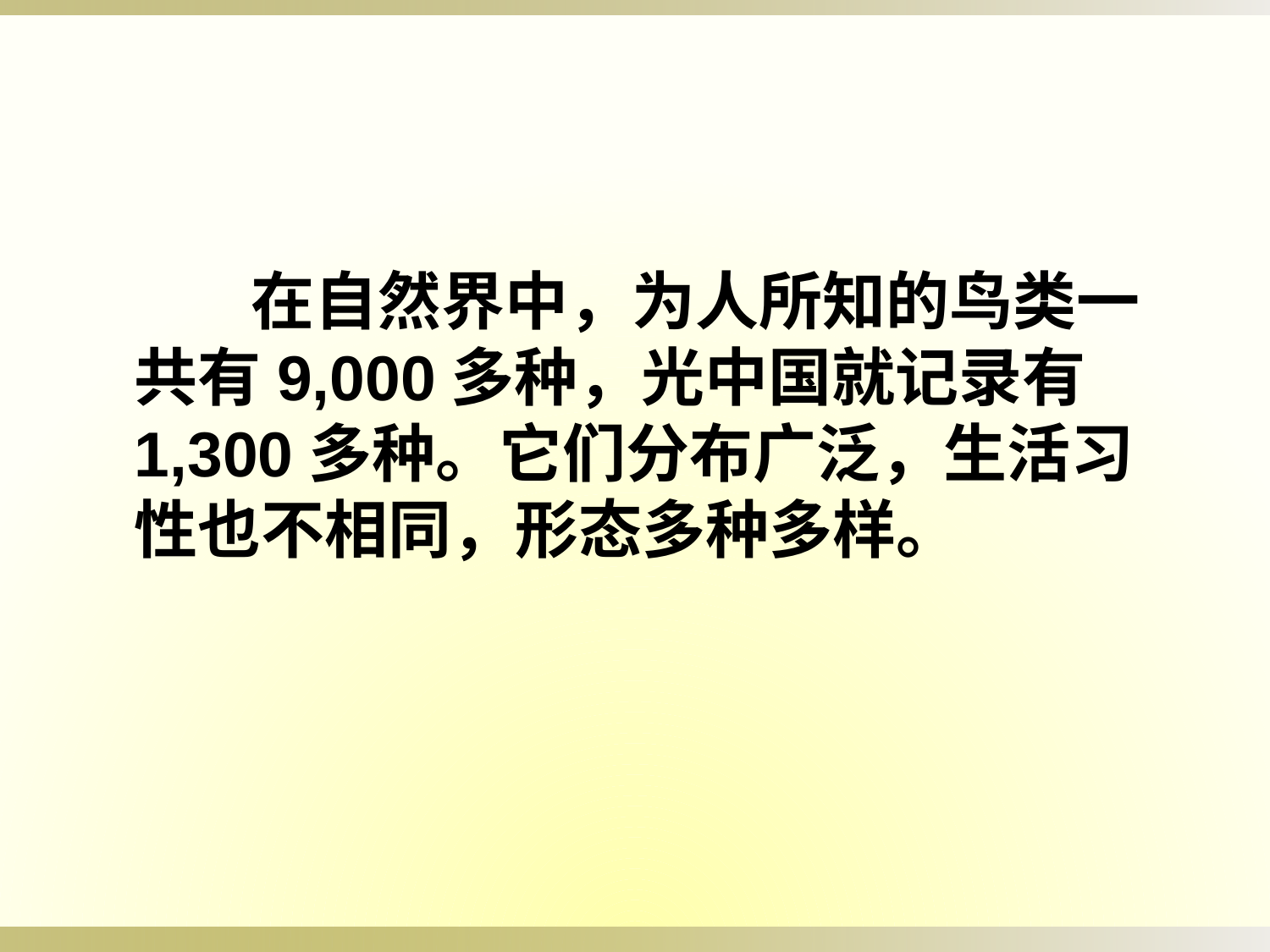

在自然界中，为人所知的鸟类一共有9,000多种，光中国就记录有1,300多种。它们分布广泛，生活习性也不相同，形态多种多样。